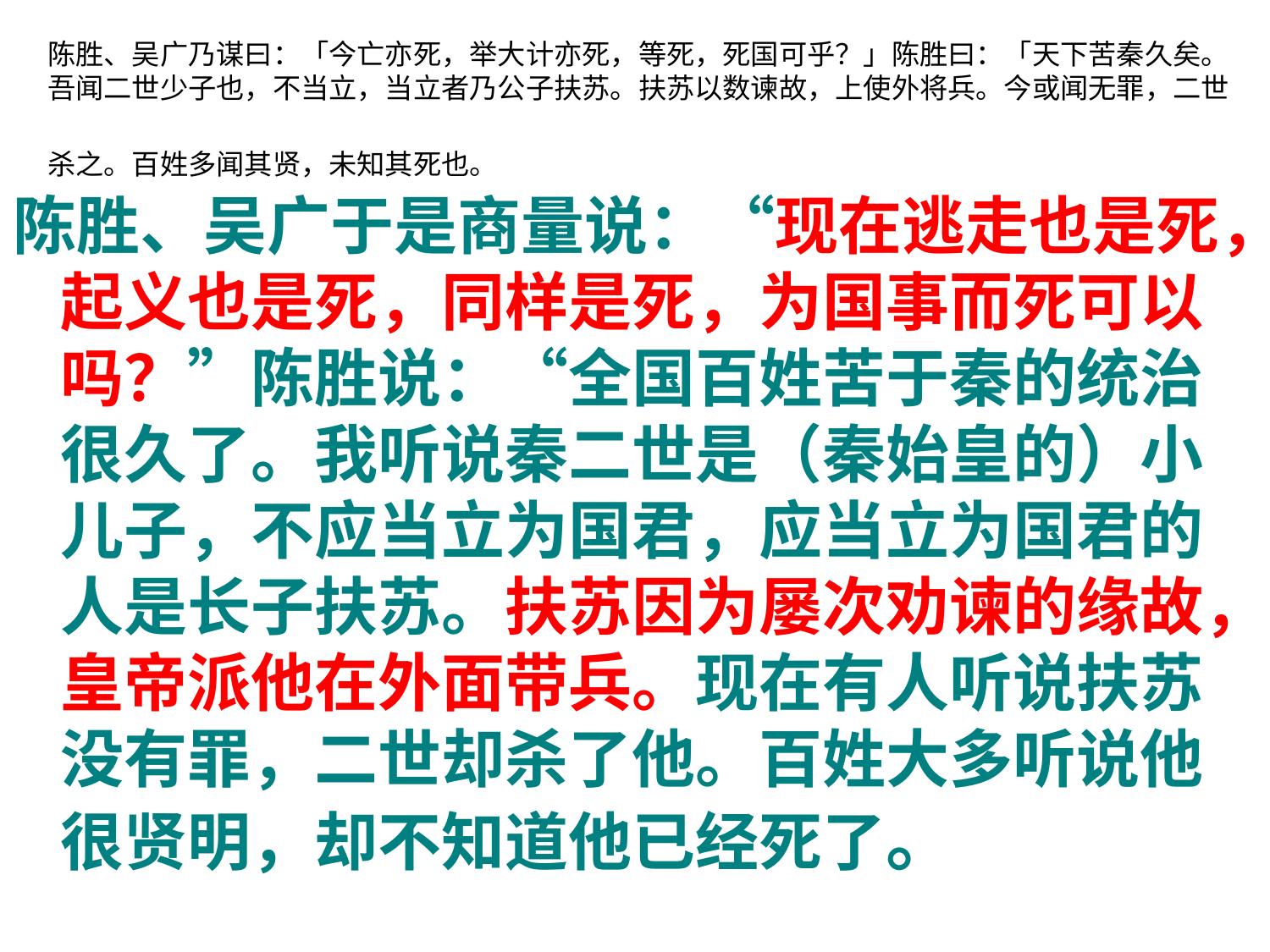

陈胜、吴广于是商量说：“现在逃走也是死，起义也是死，同样是死，为国事而死可以吗？”陈胜说：“全国百姓苦于秦的统治很久了。我听说秦二世是（秦始皇的）小儿子，不应当立为国君，应当立为国君的人是长子扶苏。扶苏因为屡次劝谏的缘故，皇帝派他在外面带兵。现在有人听说扶苏没有罪，二世却杀了他。百姓大多听说他很贤明，却不知道他已经死了。
# 陈胜、吴广乃谋曰：「今亡亦死，举大计亦死，等死，死国可乎？」陈胜曰：「天下苦秦久矣。吾闻二世少子也，不当立，当立者乃公子扶苏。扶苏以数谏故，上使外将兵。今或闻无罪，二世杀之。百姓多闻其贤，未知其死也。